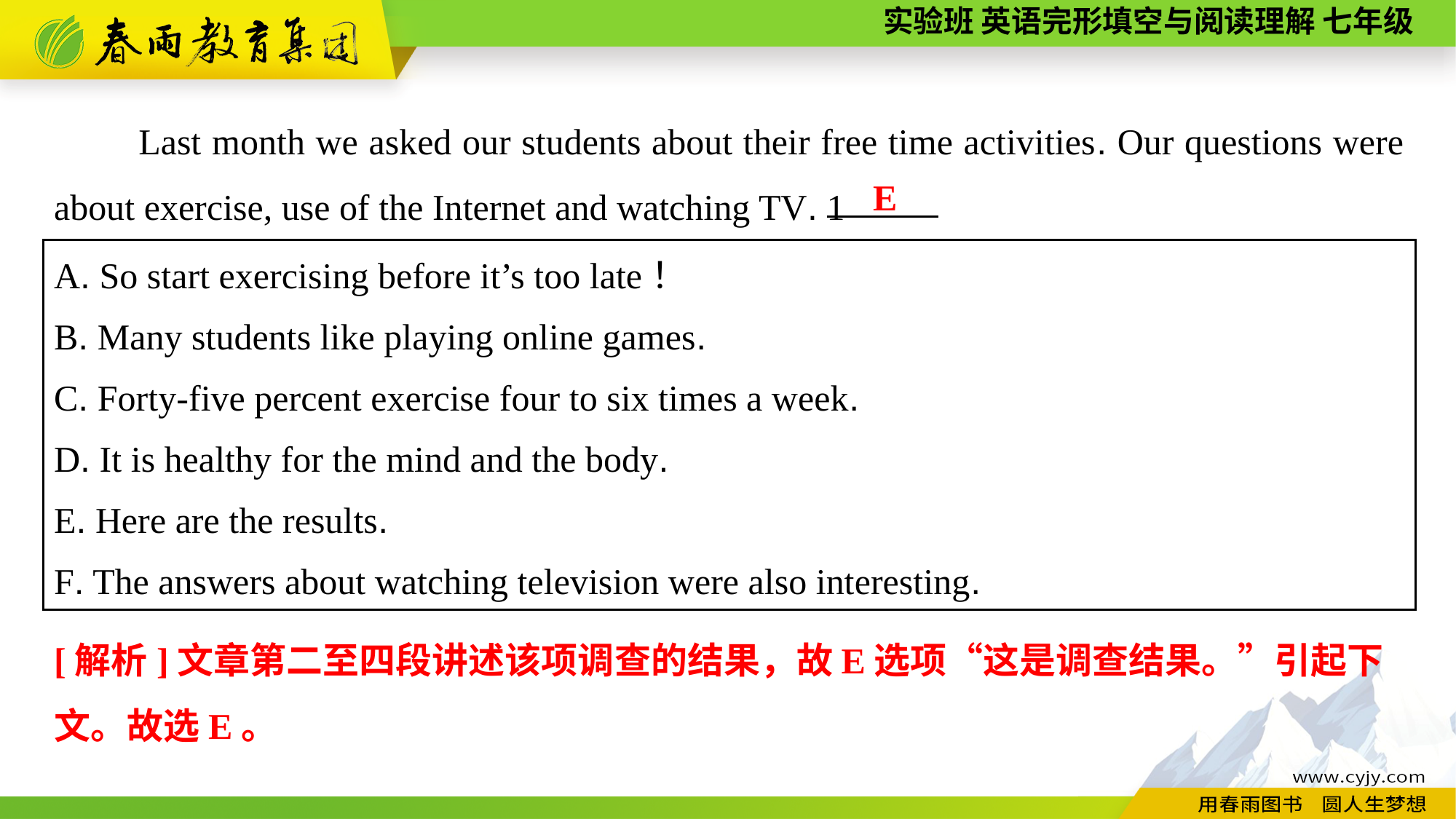

Last month we asked our students about their free time activities. Our questions were about exercise, use of the Internet and watching TV. 1
E
A. So start exercising before it’s too late！
B. Many students like playing online games.
C. Forty-five percent exercise four to six times a week.
D. It is healthy for the mind and the body.
E. Here are the results.
F. The answers about watching television were also interesting.

[解析]文章第二至四段讲述该项调查的结果，故E选项“这是调查结果。”引起下
文。故选E。